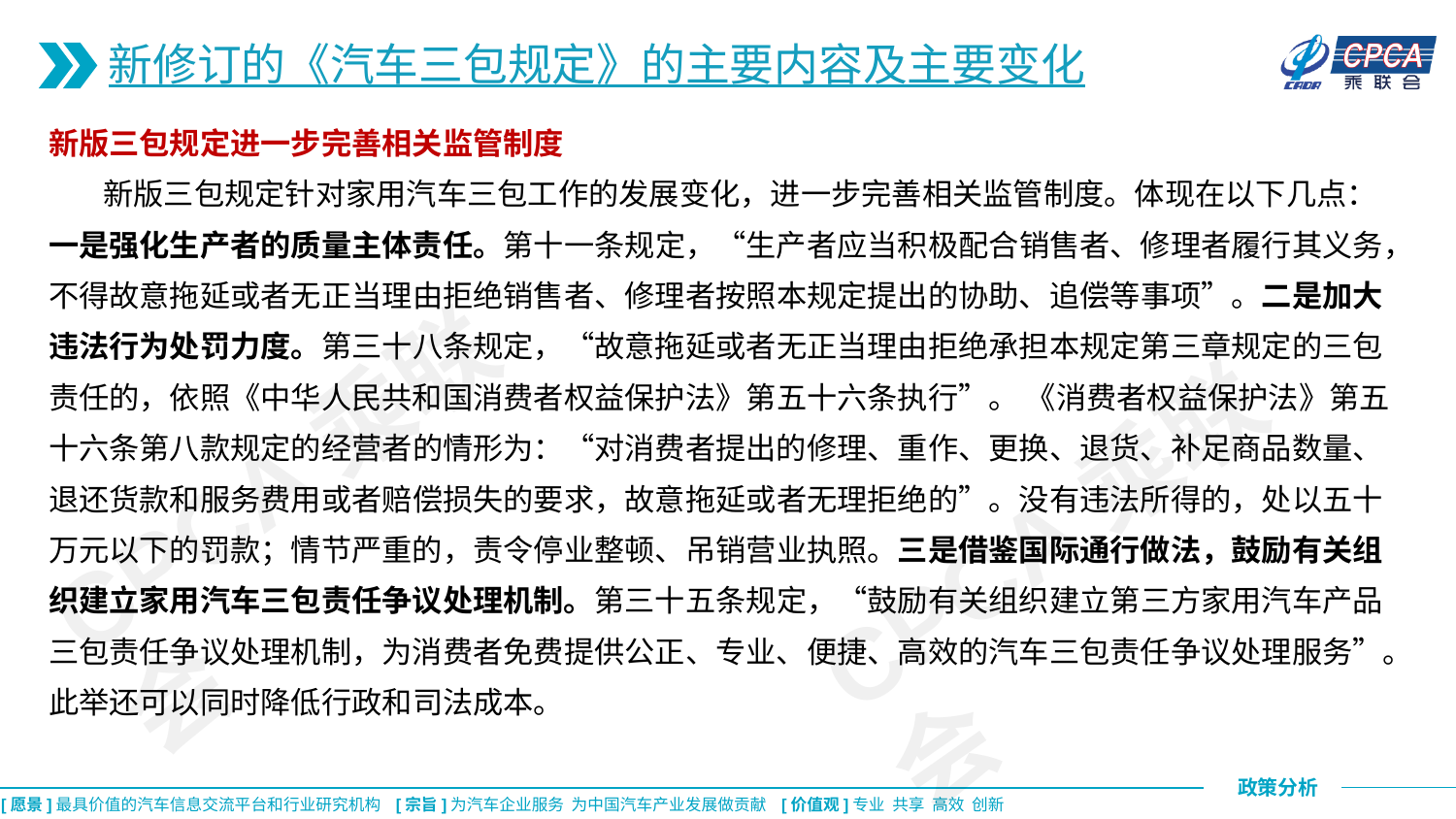

新修订的《汽车三包规定》的主要内容及主要变化
新版三包规定进一步完善相关监管制度
       新版三包规定针对家用汽车三包工作的发展变化，进一步完善相关监管制度。体现在以下几点：一是强化生产者的质量主体责任。第十一条规定，“生产者应当积极配合销售者、修理者履行其义务，不得故意拖延或者无正当理由拒绝销售者、修理者按照本规定提出的协助、追偿等事项”。二是加大违法行为处罚力度。第三十八条规定，“故意拖延或者无正当理由拒绝承担本规定第三章规定的三包责任的，依照《中华人民共和国消费者权益保护法》第五十六条执行”。 《消费者权益保护法》第五十六条第八款规定的经营者的情形为：“对消费者提出的修理、重作、更换、退货、补足商品数量、退还货款和服务费用或者赔偿损失的要求，故意拖延或者无理拒绝的”。没有违法所得的，处以五十万元以下的罚款；情节严重的，责令停业整顿、吊销营业执照。三是借鉴国际通行做法，鼓励有关组织建立家用汽车三包责任争议处理机制。第三十五条规定，“鼓励有关组织建立第三方家用汽车产品三包责任争议处理机制，为消费者免费提供公正、专业、便捷、高效的汽车三包责任争议处理服务”。此举还可以同时降低行政和司法成本。
CPCA乘联会
CPCA乘联会